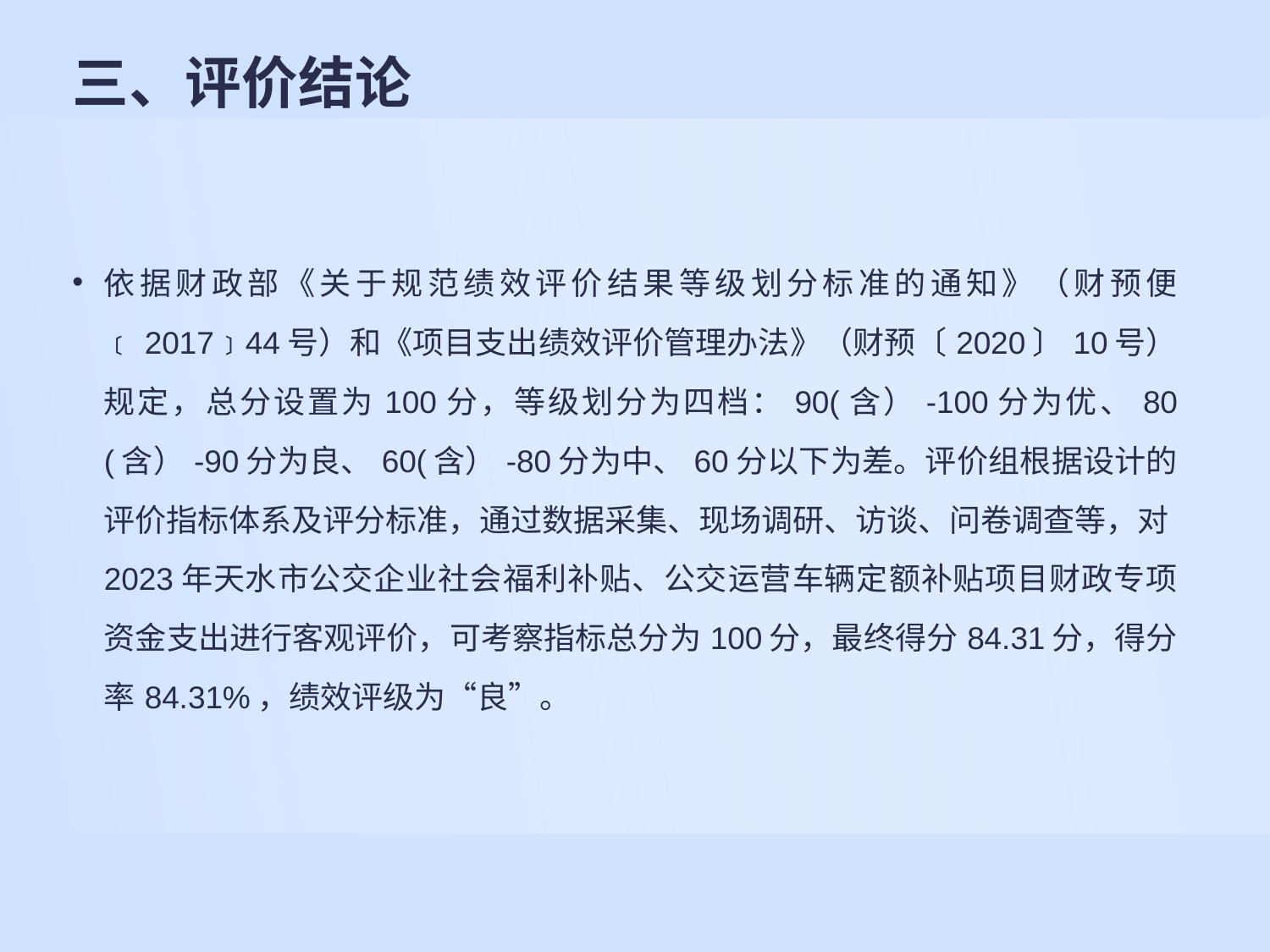

# 三、评价结论
依据财政部《关于规范绩效评价结果等级划分标准的通知》（财预便﹝2017﹞44号）和《项目支出绩效评价管理办法》（财预〔2020〕10号）规定，总分设置为100分，等级划分为四档：90(含）-100分为优、80(含）-90分为良、60(含）-80分为中、60分以下为差。评价组根据设计的评价指标体系及评分标准，通过数据采集、现场调研、访谈、问卷调查等，对2023年天水市公交企业社会福利补贴、公交运营车辆定额补贴项目财政专项资金支出进行客观评价，可考察指标总分为100分，最终得分84.31分，得分率84.31%，绩效评级为“良”。